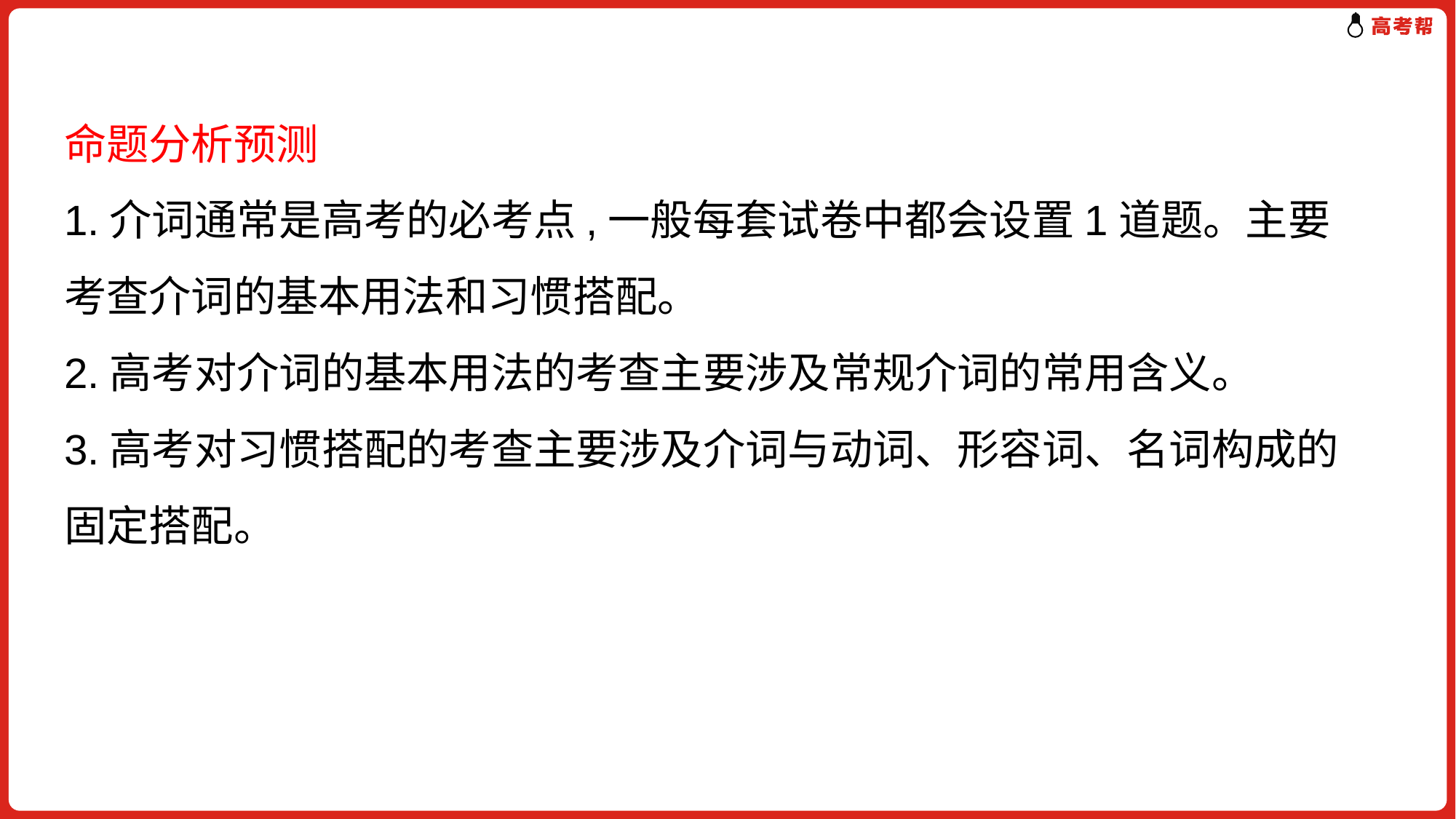

命题分析预测
1.介词通常是高考的必考点,一般每套试卷中都会设置1道题。主要考查介词的基本用法和习惯搭配。
2.高考对介词的基本用法的考查主要涉及常规介词的常用含义。
3.高考对习惯搭配的考查主要涉及介词与动词、形容词、名词构成的固定搭配。